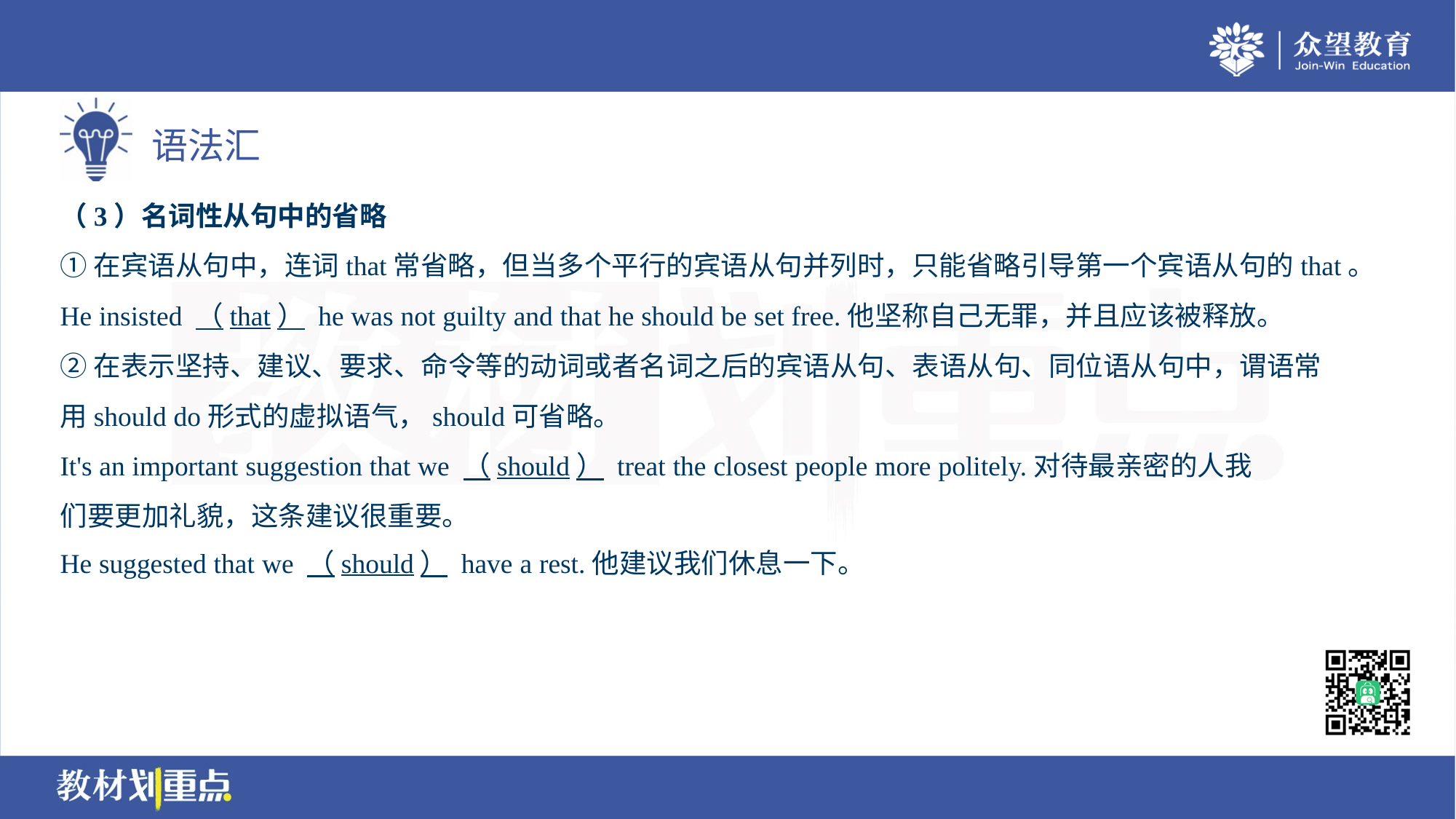

（3）名词性从句中的省略
①在宾语从句中，连词that常省略，但当多个平行的宾语从句并列时，只能省略引导第一个宾语从句的that。
He insisted （that） he was not guilty and that he should be set free.他坚称自己无罪，并且应该被释放。
②在表示坚持、建议、要求、命令等的动词或者名词之后的宾语从句、表语从句、同位语从句中，谓语常
用should do形式的虚拟语气，should可省略。
It's an important suggestion that we （should） treat the closest people more politely.对待最亲密的人我
们要更加礼貌，这条建议很重要。
He suggested that we （should） have a rest.他建议我们休息一下。